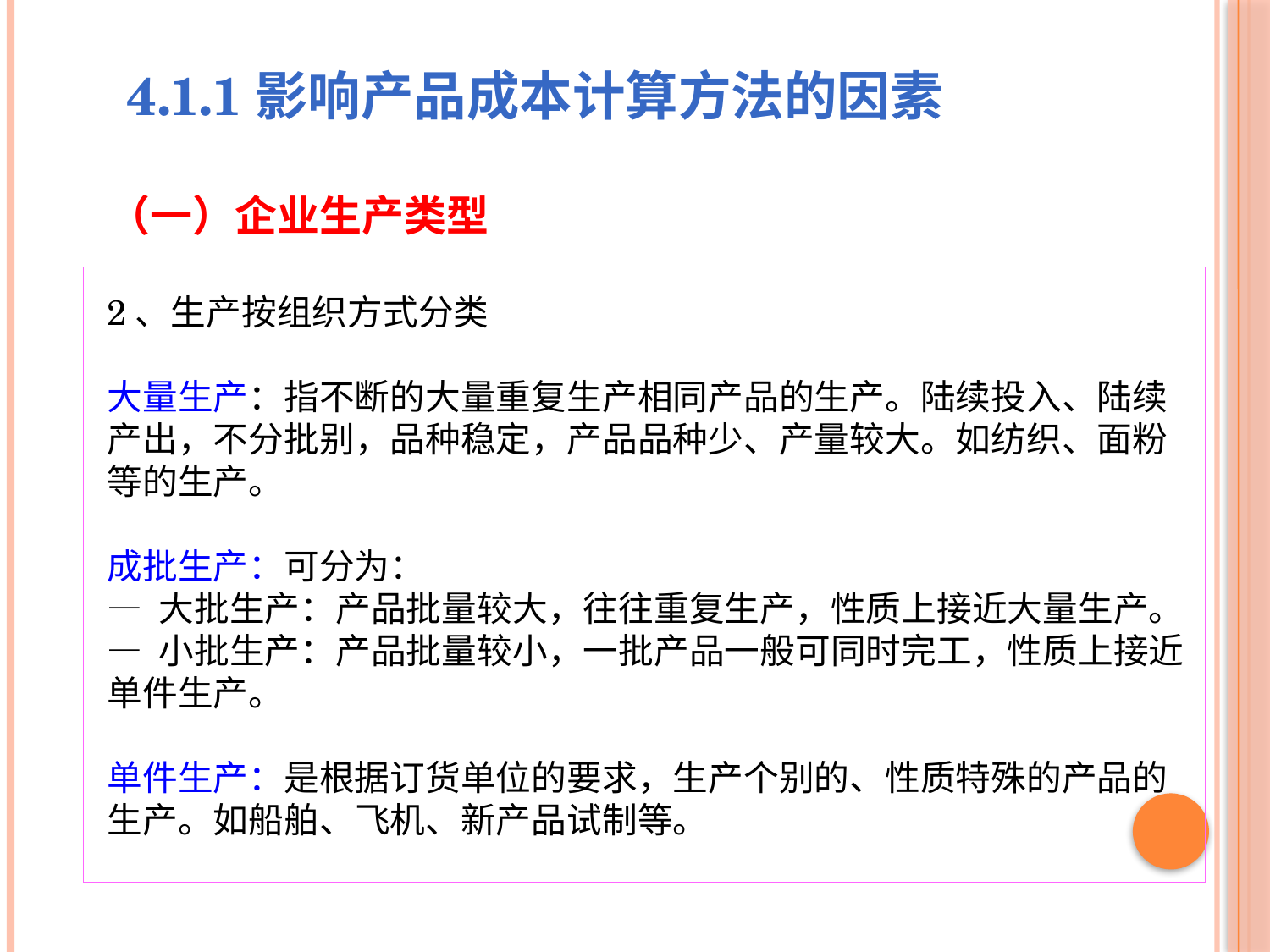

4.1.1影响产品成本计算方法的因素
（一）企业生产类型
2、生产按组织方式分类

大量生产：指不断的大量重复生产相同产品的生产。陆续投入、陆续产出，不分批别，品种稳定，产品品种少、产量较大。如纺织、面粉等的生产。

成批生产：可分为：
— 大批生产：产品批量较大，往往重复生产，性质上接近大量生产。
— 小批生产：产品批量较小，一批产品一般可同时完工，性质上接近单件生产。

单件生产：是根据订货单位的要求，生产个别的、性质特殊的产品的生产。如船舶、飞机、新产品试制等。